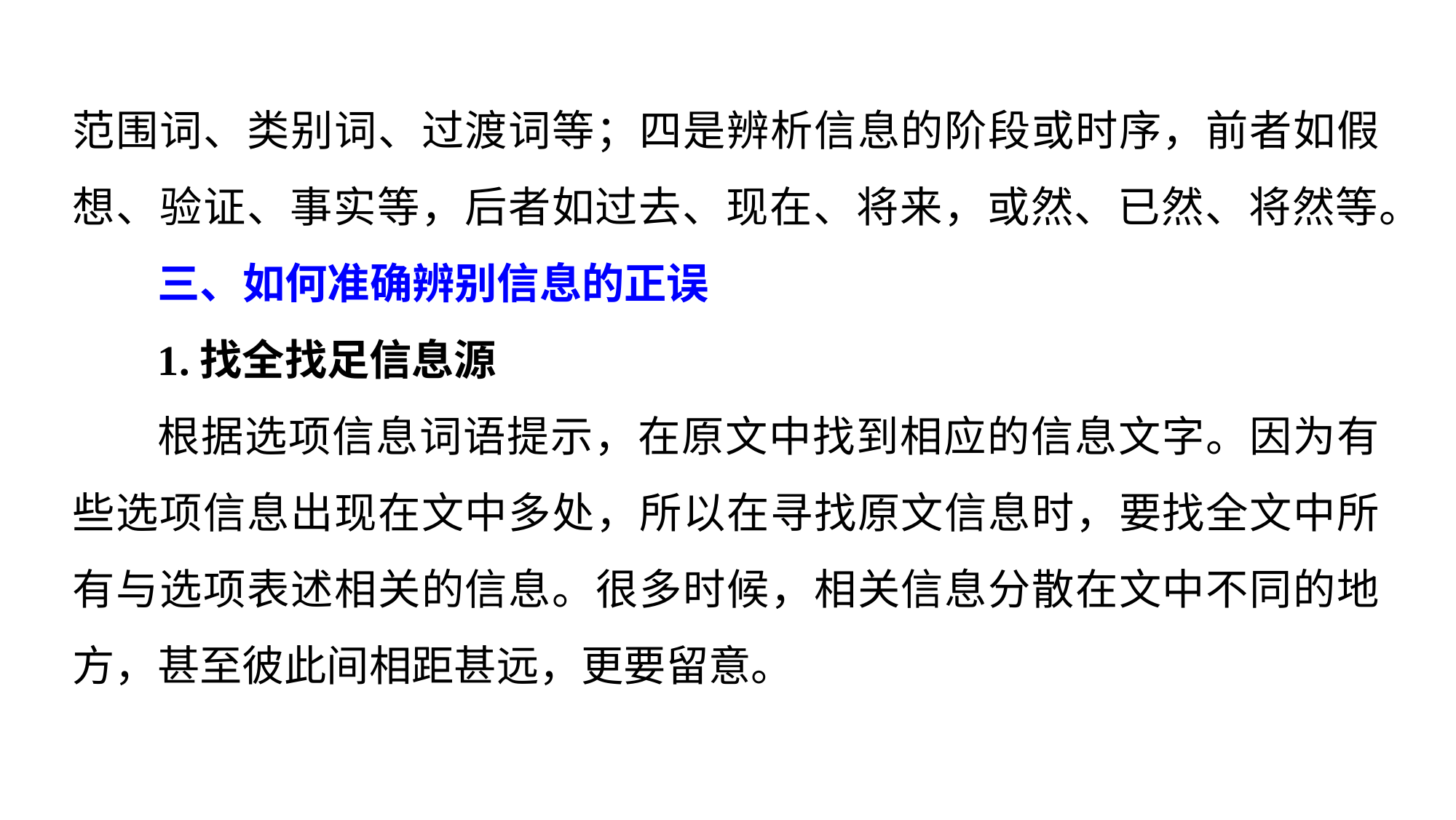

范围词、类别词、过渡词等；四是辨析信息的阶段或时序，前者如假想、验证、事实等，后者如过去、现在、将来，或然、已然、将然等。
三、如何准确辨别信息的正误
1.找全找足信息源
根据选项信息词语提示，在原文中找到相应的信息文字。因为有些选项信息出现在文中多处，所以在寻找原文信息时，要找全文中所有与选项表述相关的信息。很多时候，相关信息分散在文中不同的地方，甚至彼此间相距甚远，更要留意。